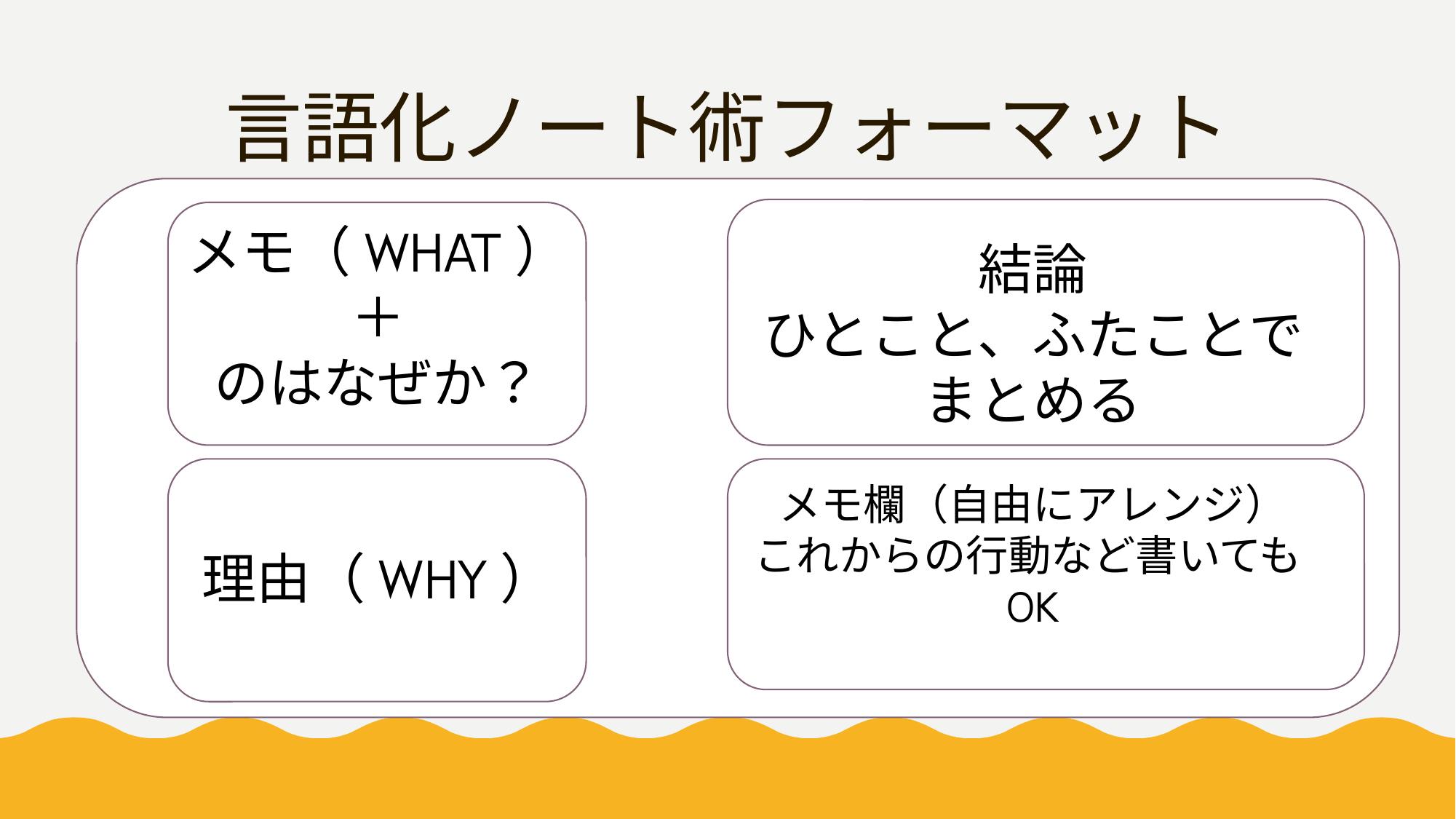

# 言語化ノート術フォーマット

メモ（WHAT）
＋
のはなぜか？

結論
ひとこと、ふたことでまとめる

メモ欄（自由にアレンジ）
これからの行動など書いてもOK
理由（WHY）